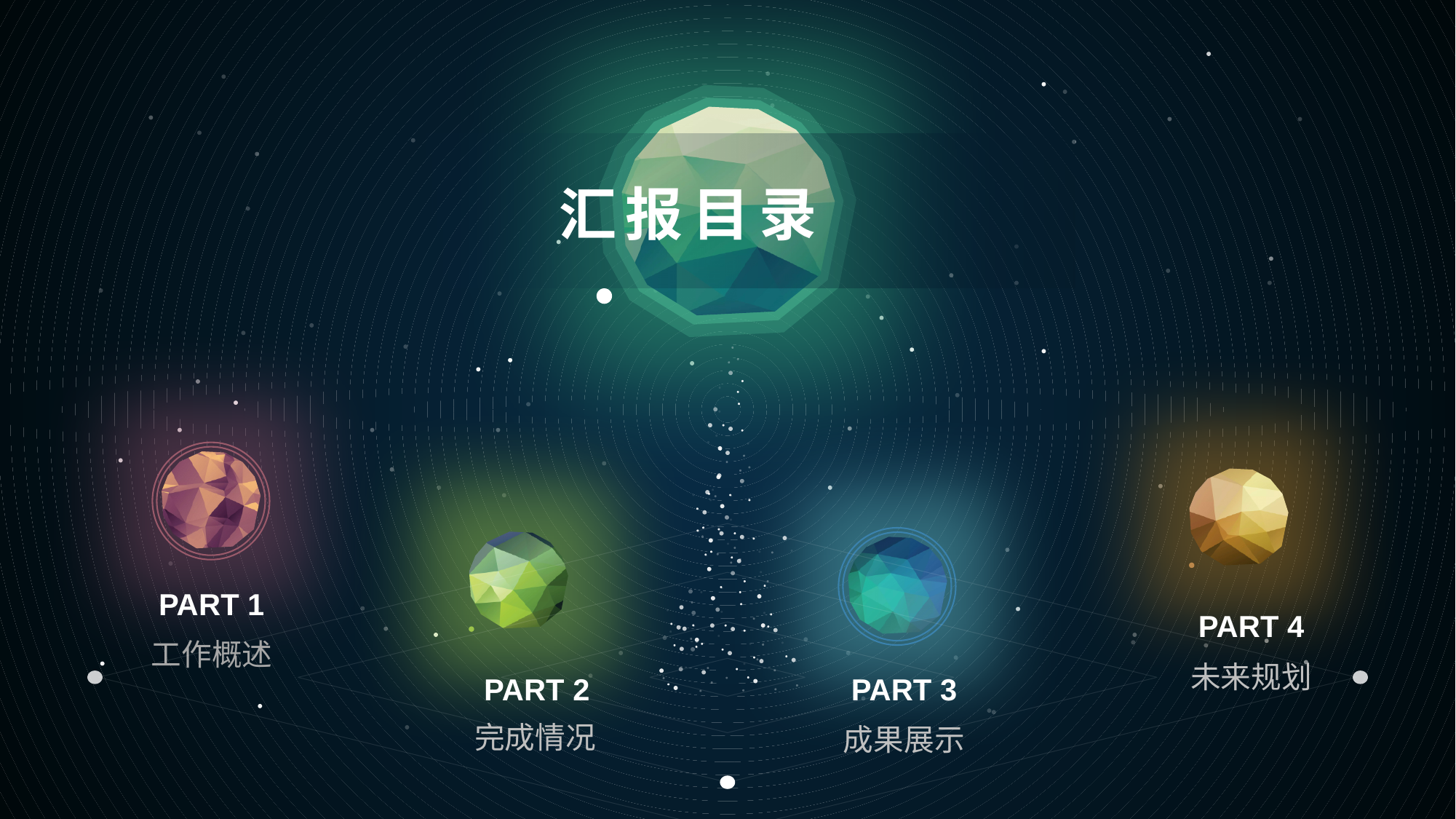

汇报目录

PART 1
工作概述
PART 4
未来规划

PART 2
完成情况
PART 3
成果展示